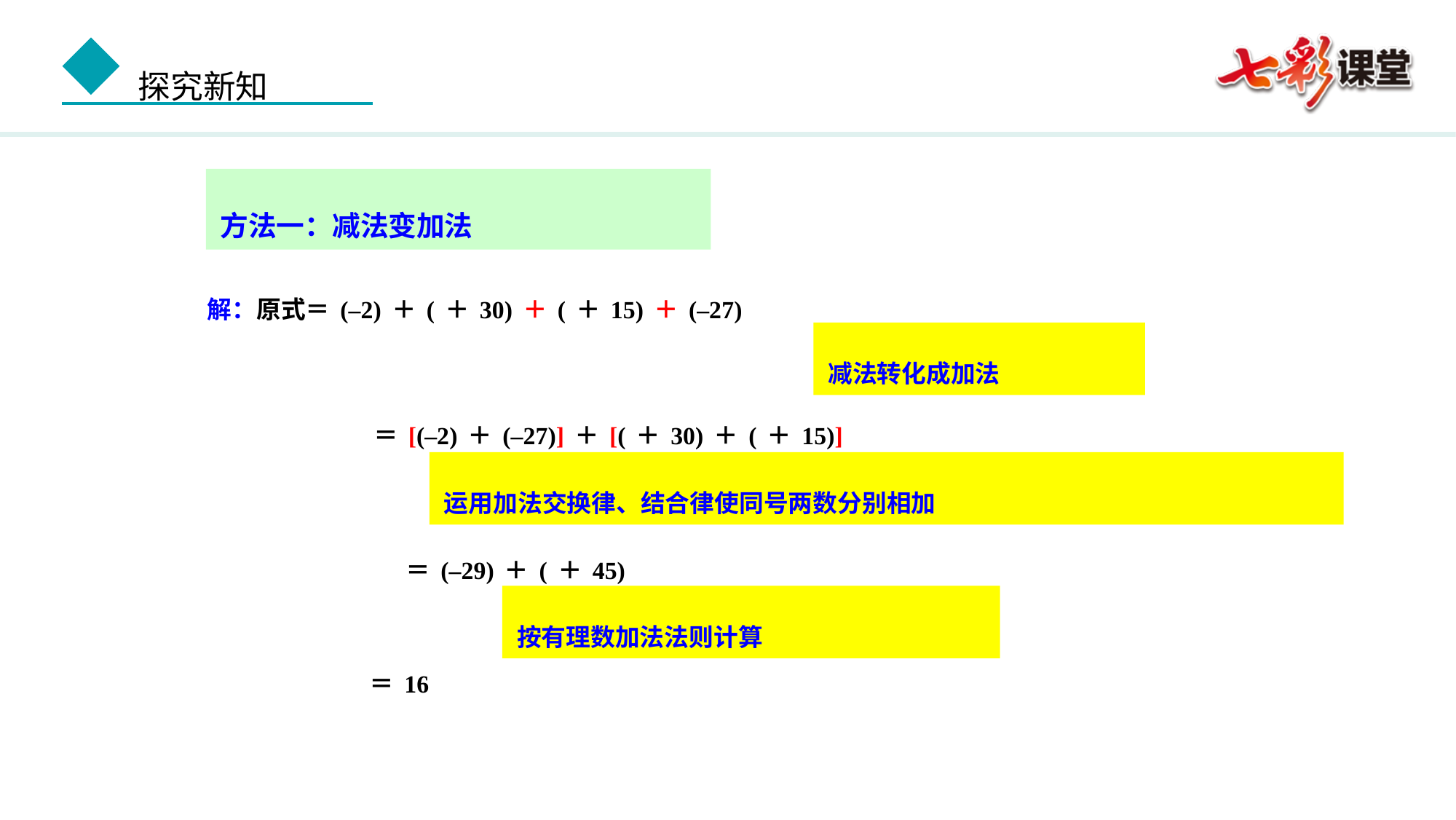

方法一：减法变加法
解：原式＝(–2)＋(＋30)＋(＋15)＋(–27)
减法转化成加法
  ＝[(–2)＋(–27)]＋[(＋30)＋(＋15)]
运用加法交换律、结合律使同号两数分别相加
   ＝(–29)＋(＋45)
按有理数加法法则计算
  ＝16